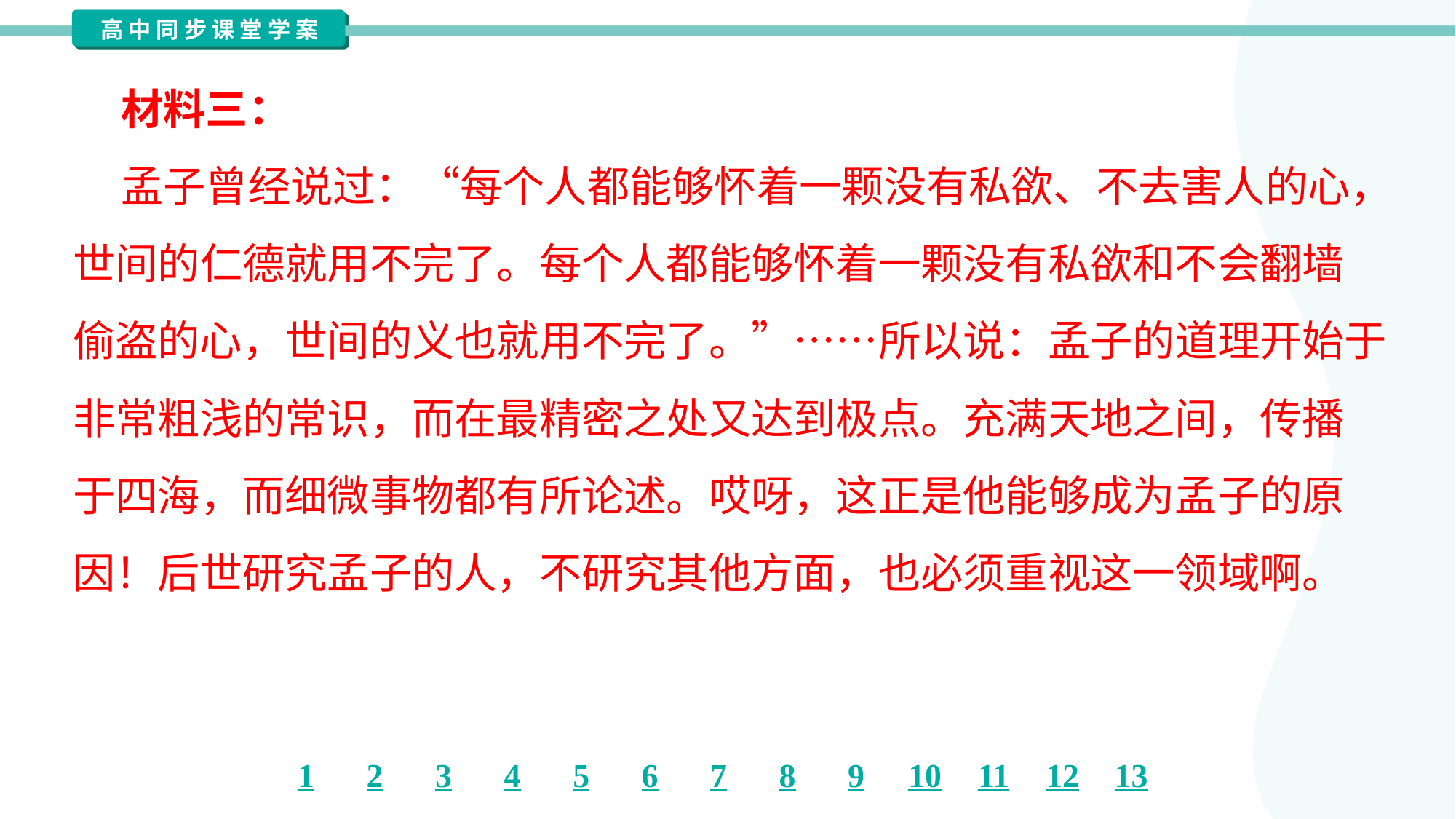

材料三：
    孟子曾经说过：“每个人都能够怀着一颗没有私欲、不去害人的心，
世间的仁德就用不完了。每个人都能够怀着一颗没有私欲和不会翻墙
偷盗的心，世间的义也就用不完了。”……所以说：孟子的道理开始于
非常粗浅的常识，而在最精密之处又达到极点。充满天地之间，传播
于四海，而细微事物都有所论述。哎呀，这正是他能够成为孟子的原
因！后世研究孟子的人，不研究其他方面，也必须重视这一领域啊。